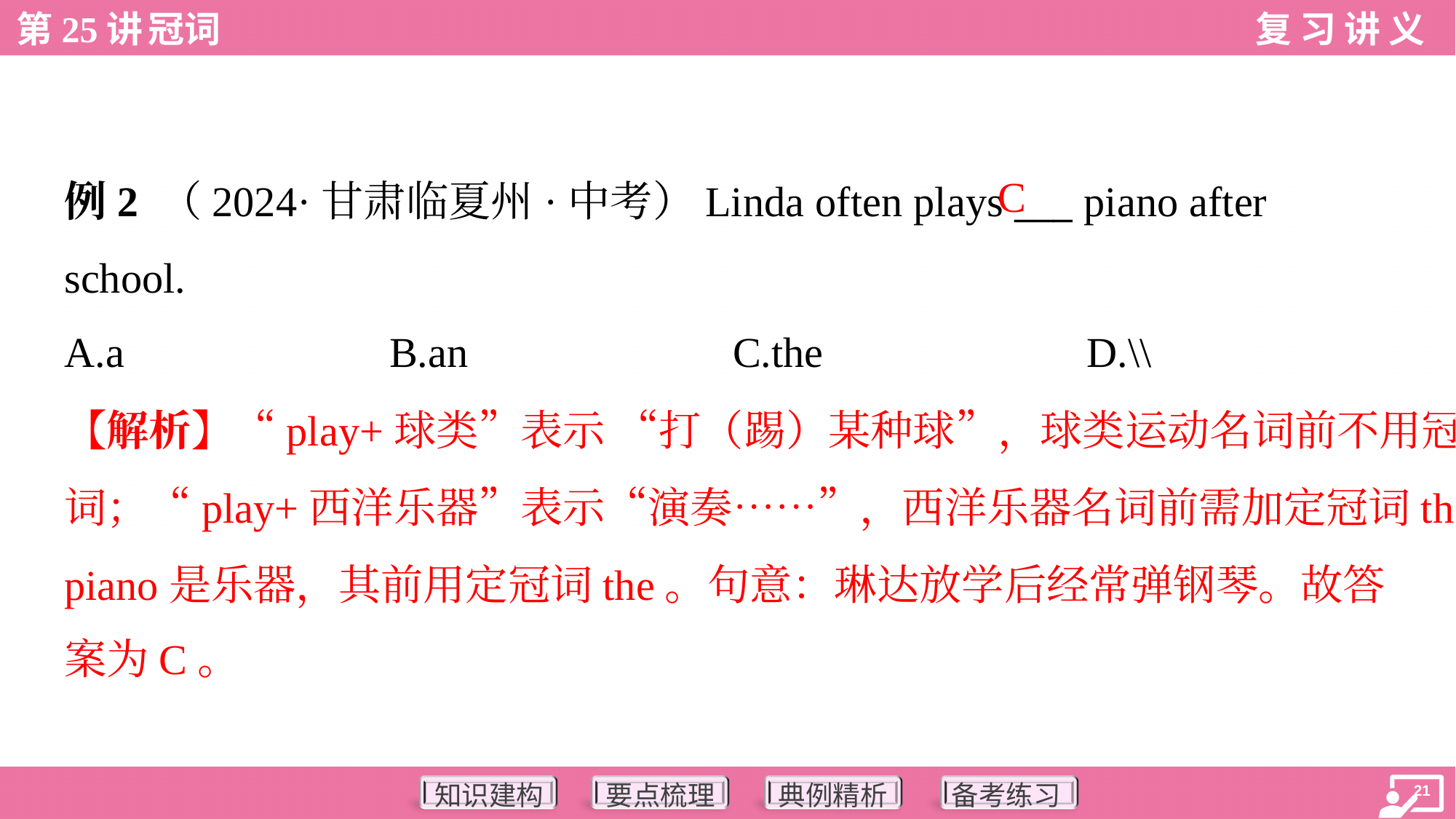

C
例2 （2024·甘肃临夏州·中考）Linda often plays ___ piano after
school.
A.a	B.an	C.the	D.\\
【解析】“play+球类”表示 “打（踢）某种球”，球类运动名词前不用冠
词；“play+西洋乐器”表示“演奏……”，西洋乐器名词前需加定冠词the。
piano是乐器，其前用定冠词the。句意：琳达放学后经常弹钢琴。故答
案为C。